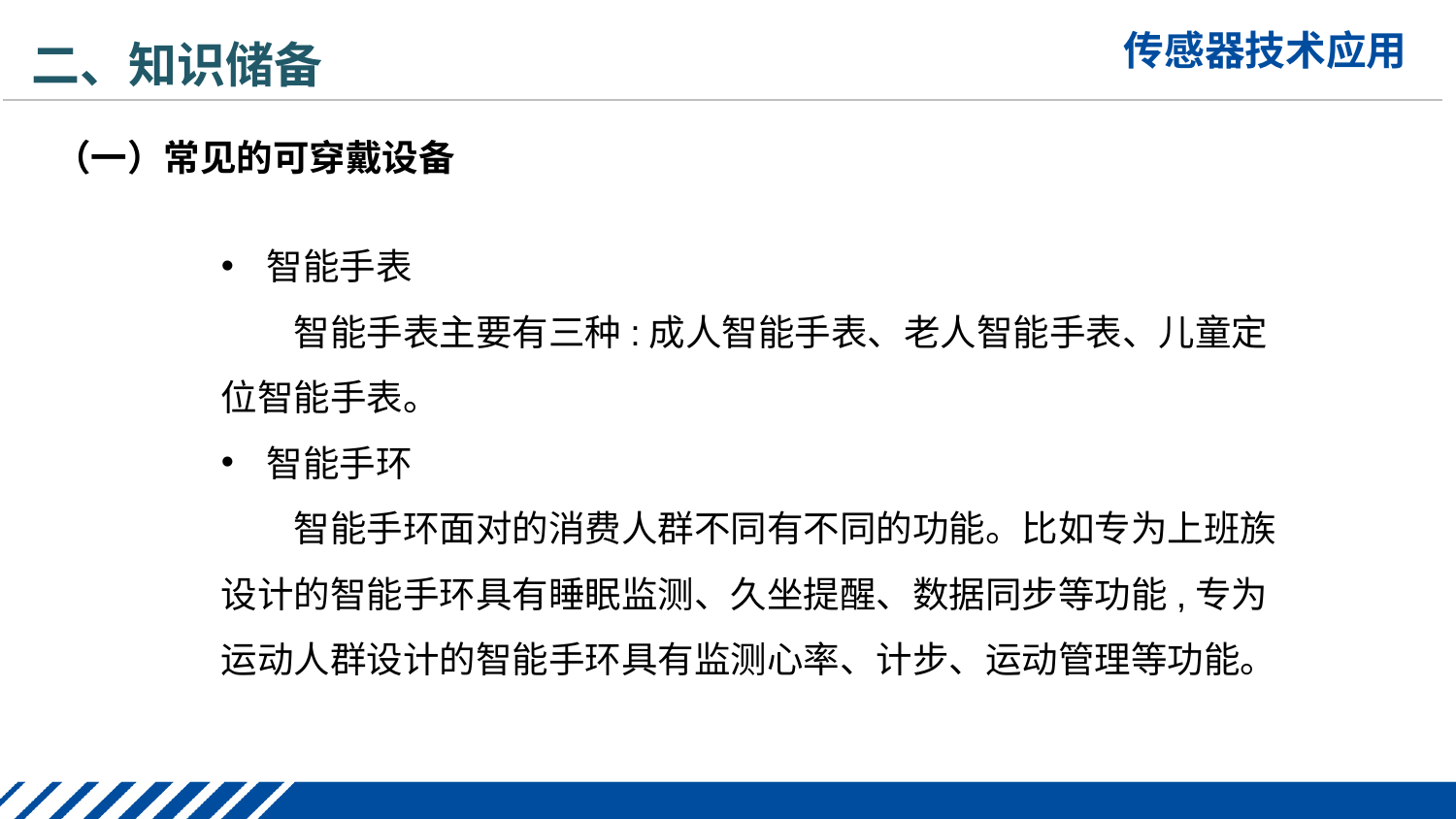

二、知识储备
（一）常见的可穿戴设备
智能手表
智能手表主要有三种:成人智能手表、老人智能手表、儿童定位智能手表。
智能手环
智能手环面对的消费人群不同有不同的功能。比如专为上班族设计的智能手环具有睡眠监测、久坐提醒、数据同步等功能,专为运动人群设计的智能手环具有监测心率、计步、运动管理等功能。